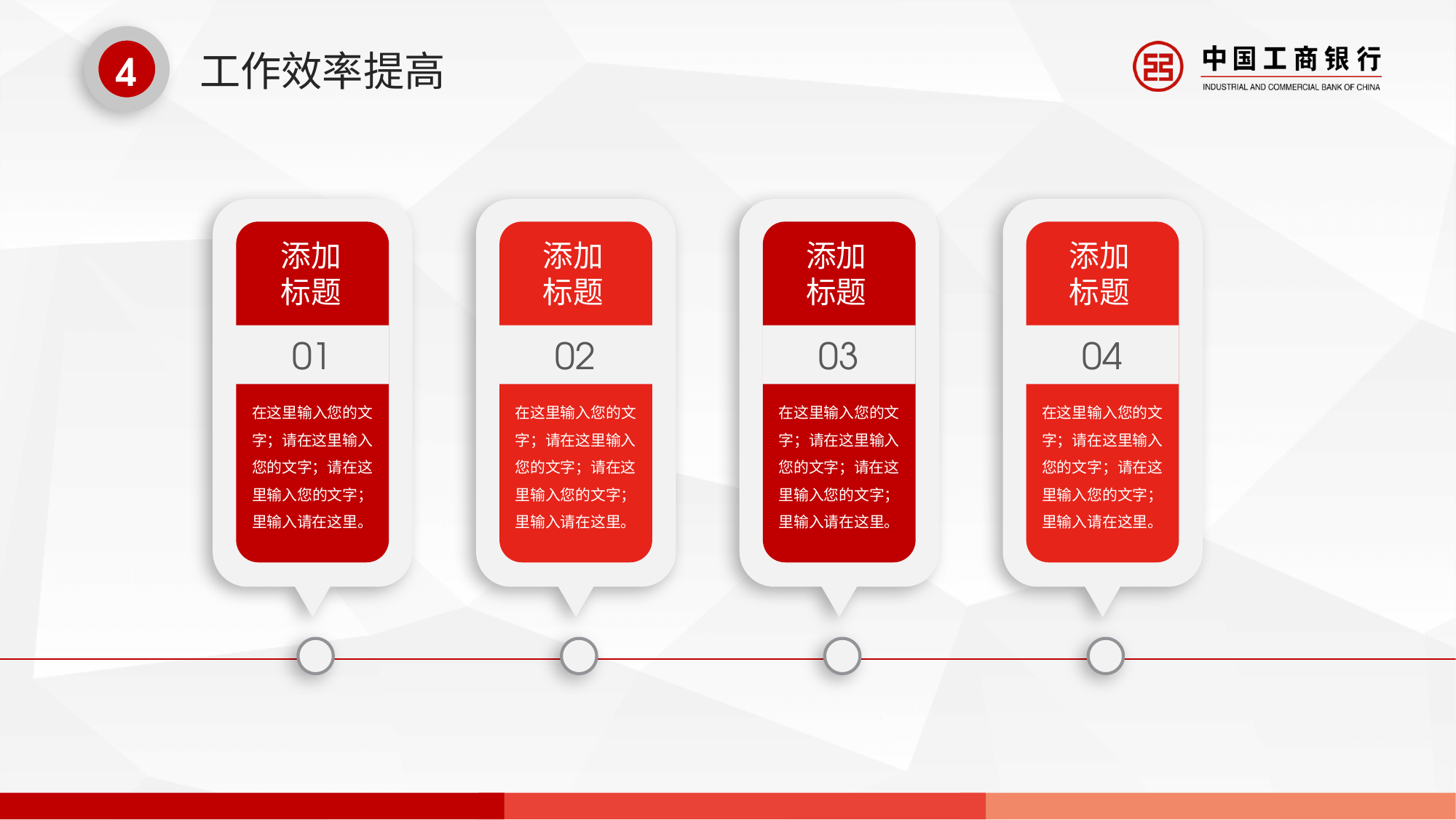

4
# 工作效率提高

添加标题
01
在这里输入您的文字；请在这里输入您的文字；请在这里输入您的文字；里输入请在这里。

添加标题
02
在这里输入您的文字；请在这里输入您的文字；请在这里输入您的文字；里输入请在这里。

添加标题
03
在这里输入您的文字；请在这里输入您的文字；请在这里输入您的文字；里输入请在这里。

添加标题
04
在这里输入您的文字；请在这里输入您的文字；请在这里输入您的文字；里输入请在这里。

延迟符